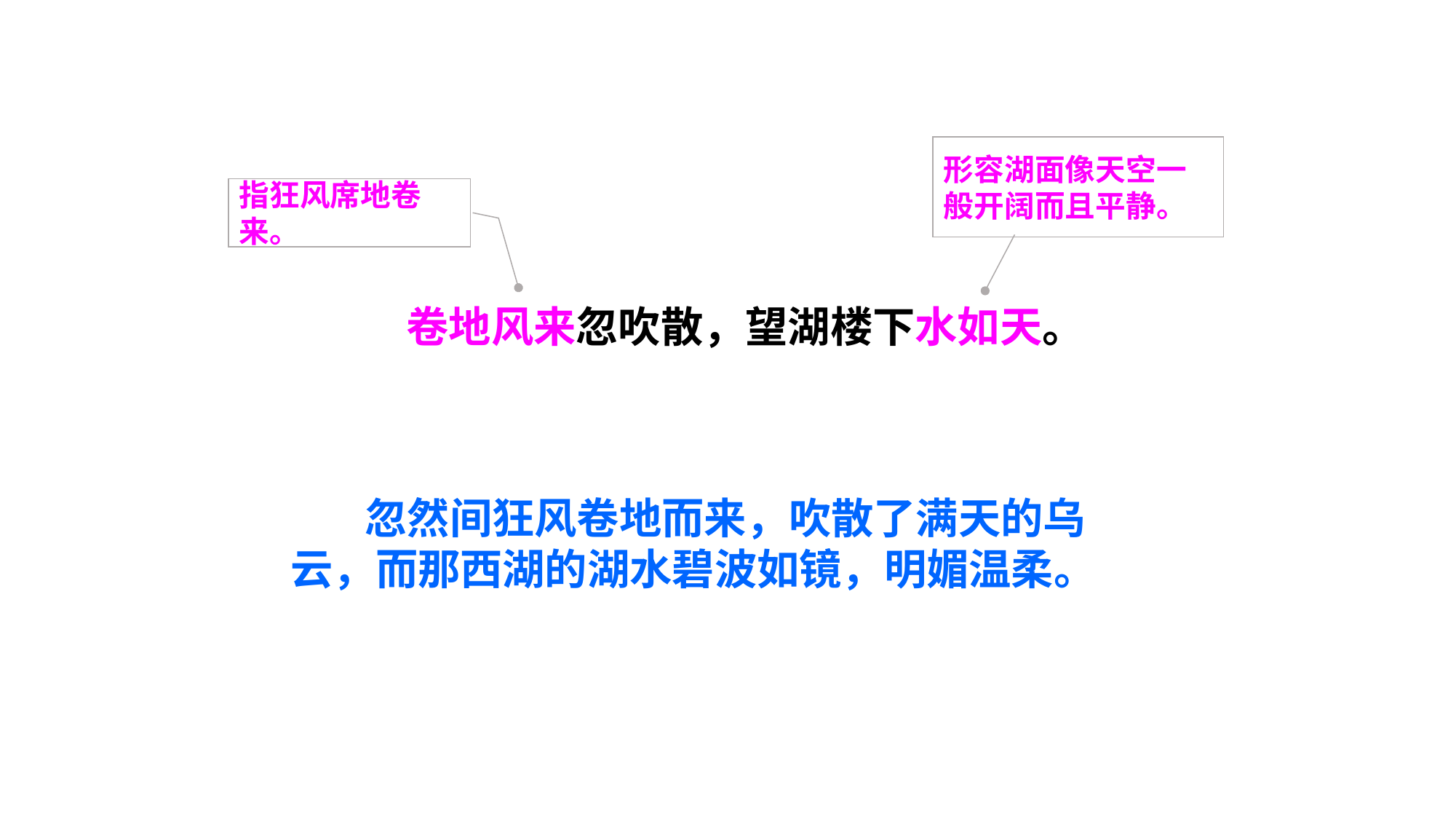

形容湖面像天空一般开阔而且平静。
指狂风席地卷来。
卷地风来忽吹散，望湖楼下水如天。
忽然间狂风卷地而来，吹散了满天的乌云，而那西湖的湖水碧波如镜，明媚温柔。